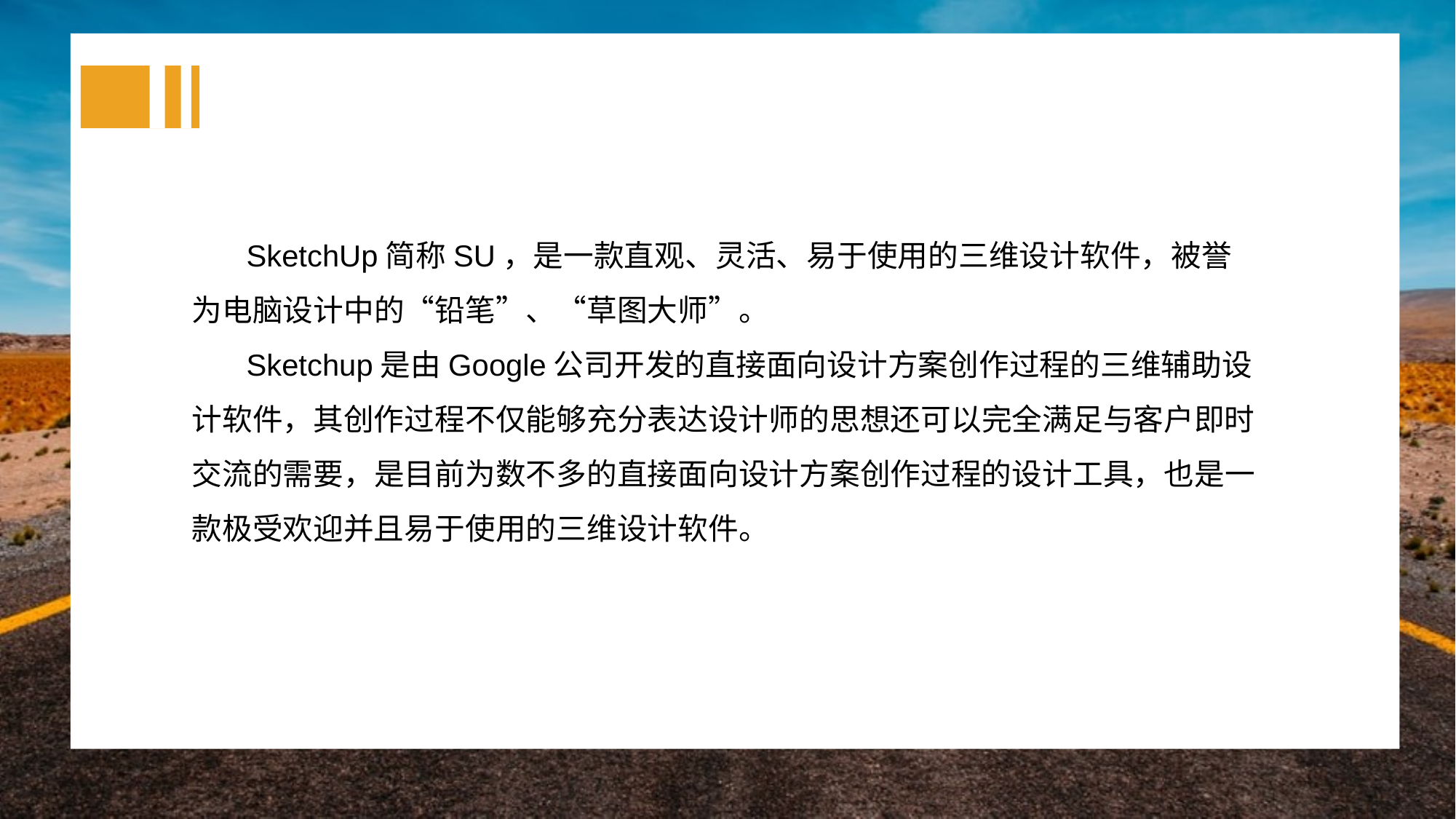

SketchUp简称SU，是一款直观、灵活、易于使用的三维设计软件，被誉为电脑设计中的“铅笔”、“草图大师”。
Sketchup是由Google公司开发的直接面向设计方案创作过程的三维辅助设计软件，其创作过程不仅能够充分表达设计师的思想还可以完全满足与客户即时交流的需要，是目前为数不多的直接面向设计方案创作过程的设计工具，也是一款极受欢迎并且易于使用的三维设计软件。